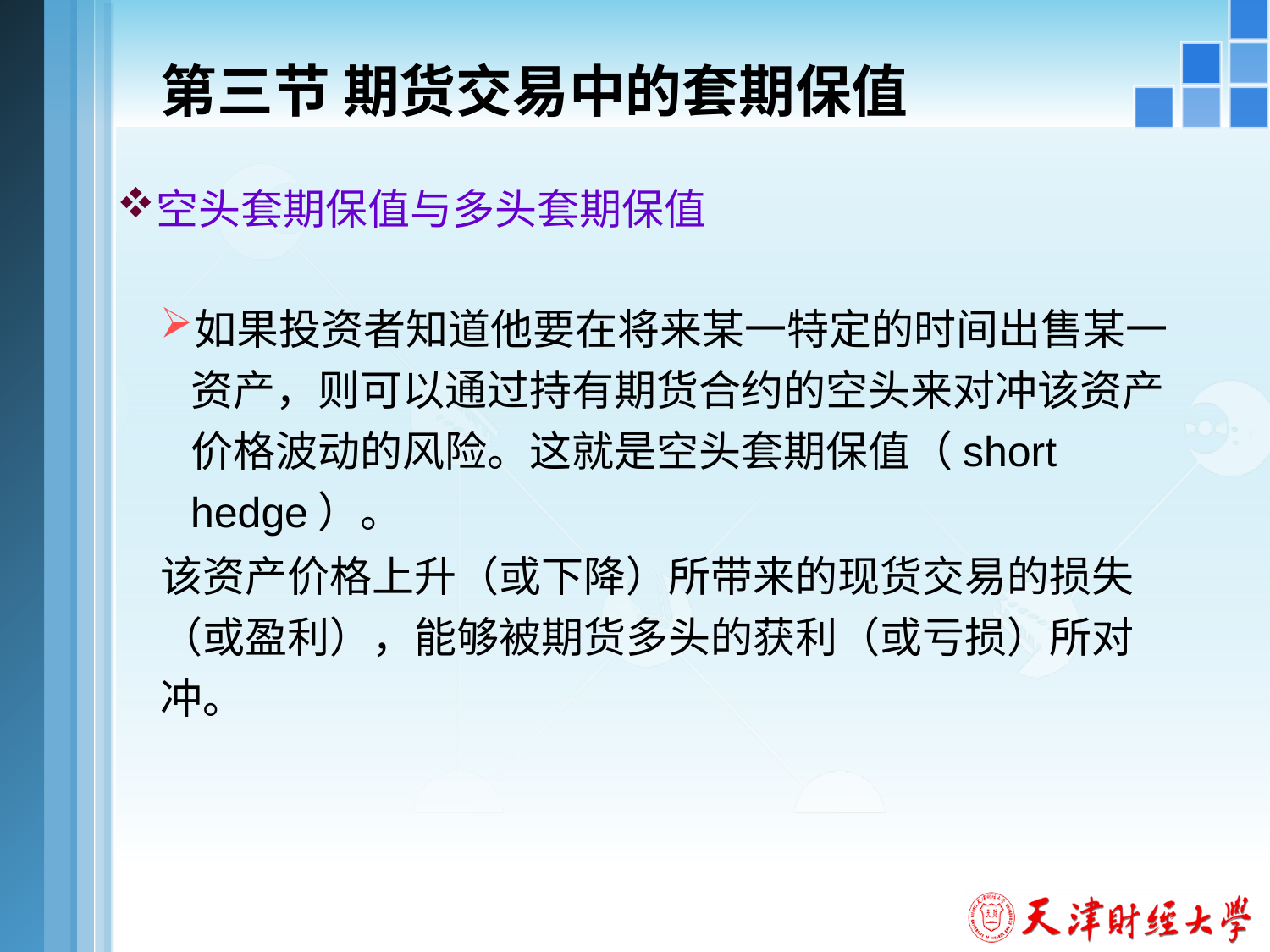

# 第三节 期货交易中的套期保值
空头套期保值与多头套期保值
如果投资者知道他要在将来某一特定的时间出售某一资产，则可以通过持有期货合约的空头来对冲该资产价格波动的风险。这就是空头套期保值（short hedge）。
该资产价格上升（或下降）所带来的现货交易的损失（或盈利），能够被期货多头的获利（或亏损）所对冲。